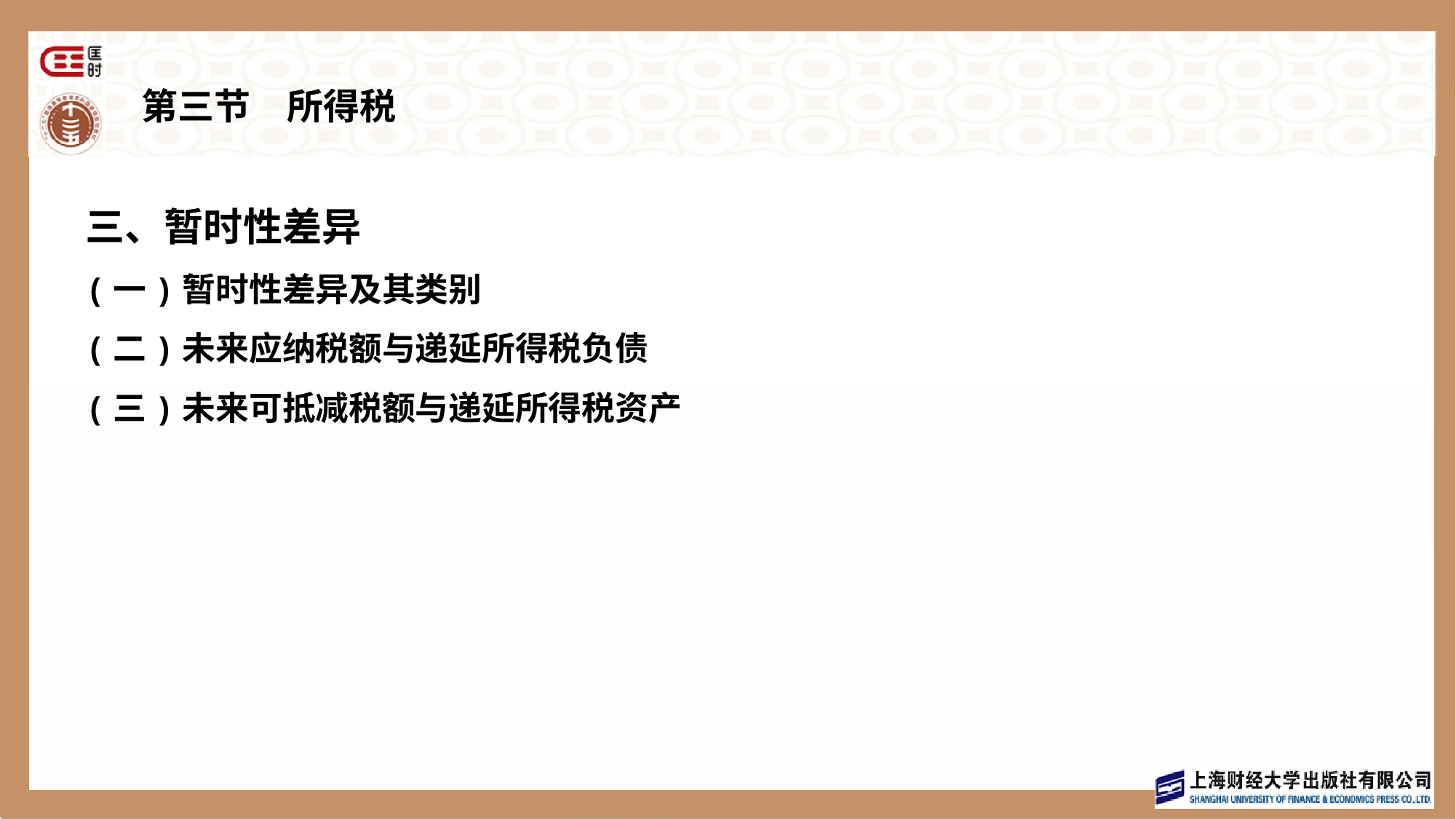

# 第三节　所得税
三、暂时性差异
(一)暂时性差异及其类别
(二)未来应纳税额与递延所得税负债
(三)未来可抵减税额与递延所得税资产